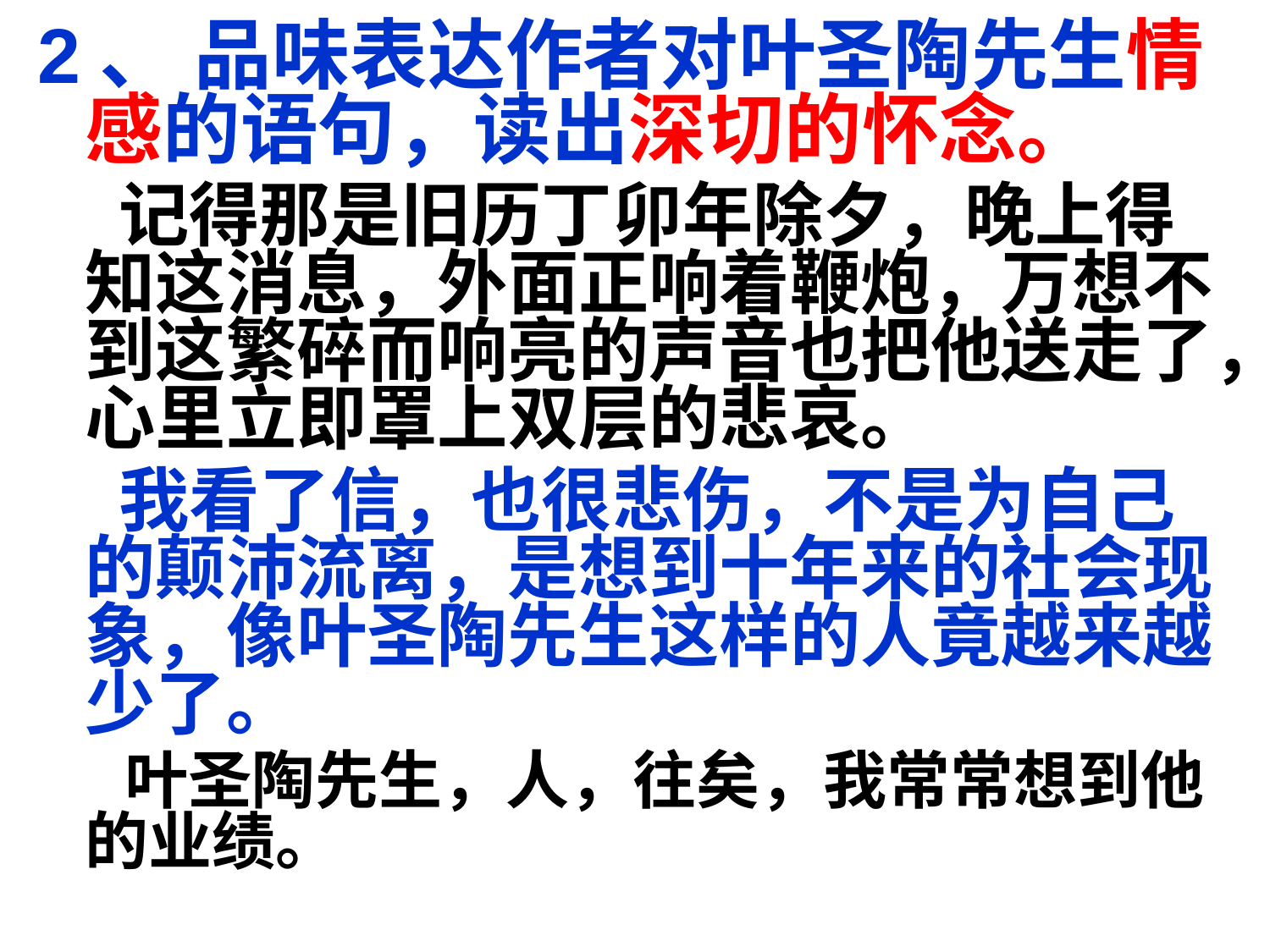

2、 品味表达作者对叶圣陶先生情感的语句，读出深切的怀念。
    记得那是旧历丁卯年除夕，晚上得知这消息，外面正响着鞭炮，万想不到这繁碎而响亮的声音也把他送走了，心里立即罩上双层的悲哀。
    我看了信，也很悲伤，不是为自己的颠沛流离，是想到十年来的社会现象，像叶圣陶先生这样的人竟越来越少了。
     叶圣陶先生，人，往矣，我常常想到他的业绩。